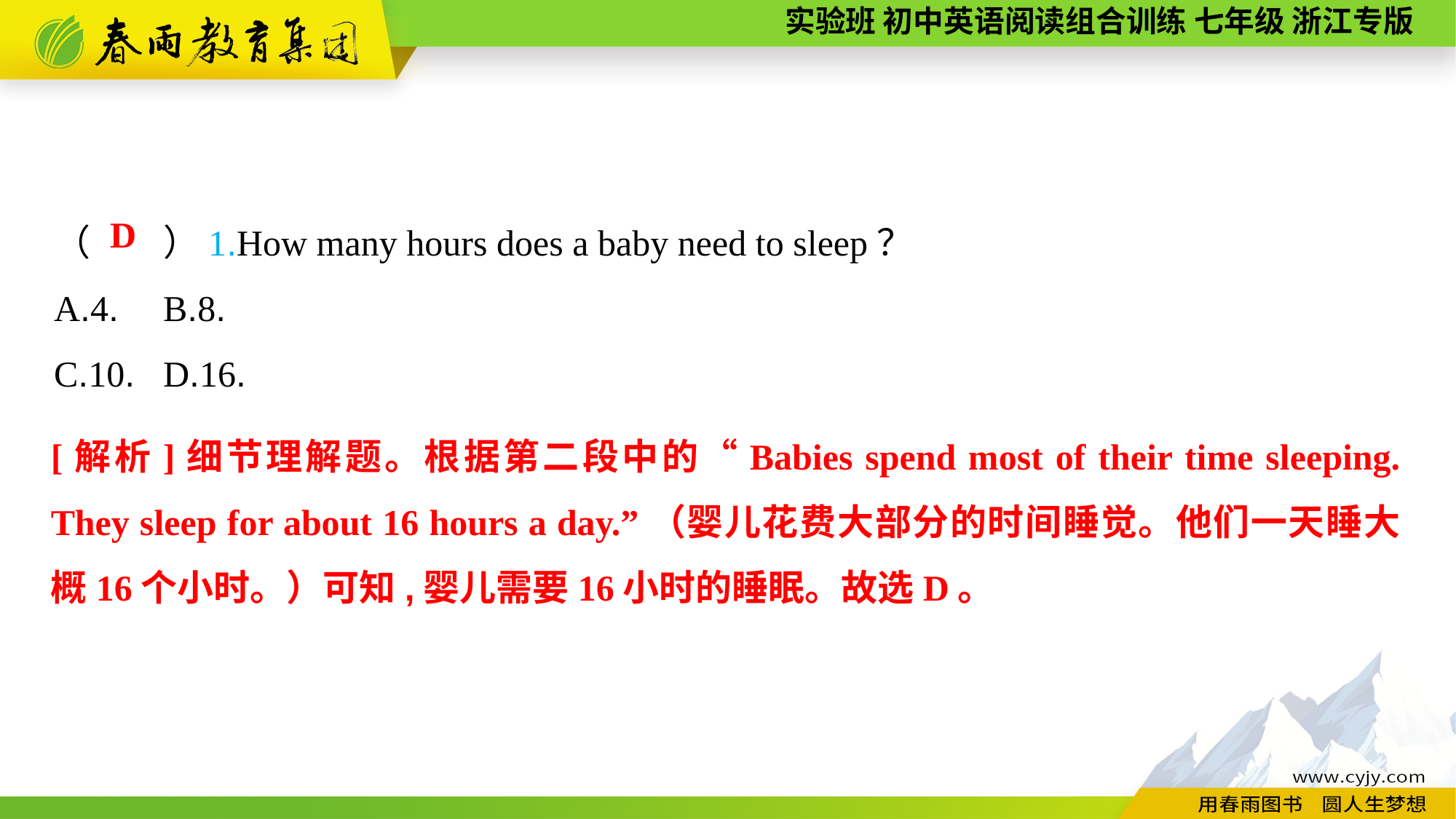

（　　）1.How many hours does a baby need to sleep？
A.4.	B.8.
C.10.	D.16.
D
[解析]细节理解题。根据第二段中的“Babies spend most of their time sleeping. They sleep for about 16 hours a day.”（婴儿花费大部分的时间睡觉。他们一天睡大概16个小时。）可知,婴儿需要16小时的睡眠。故选D。